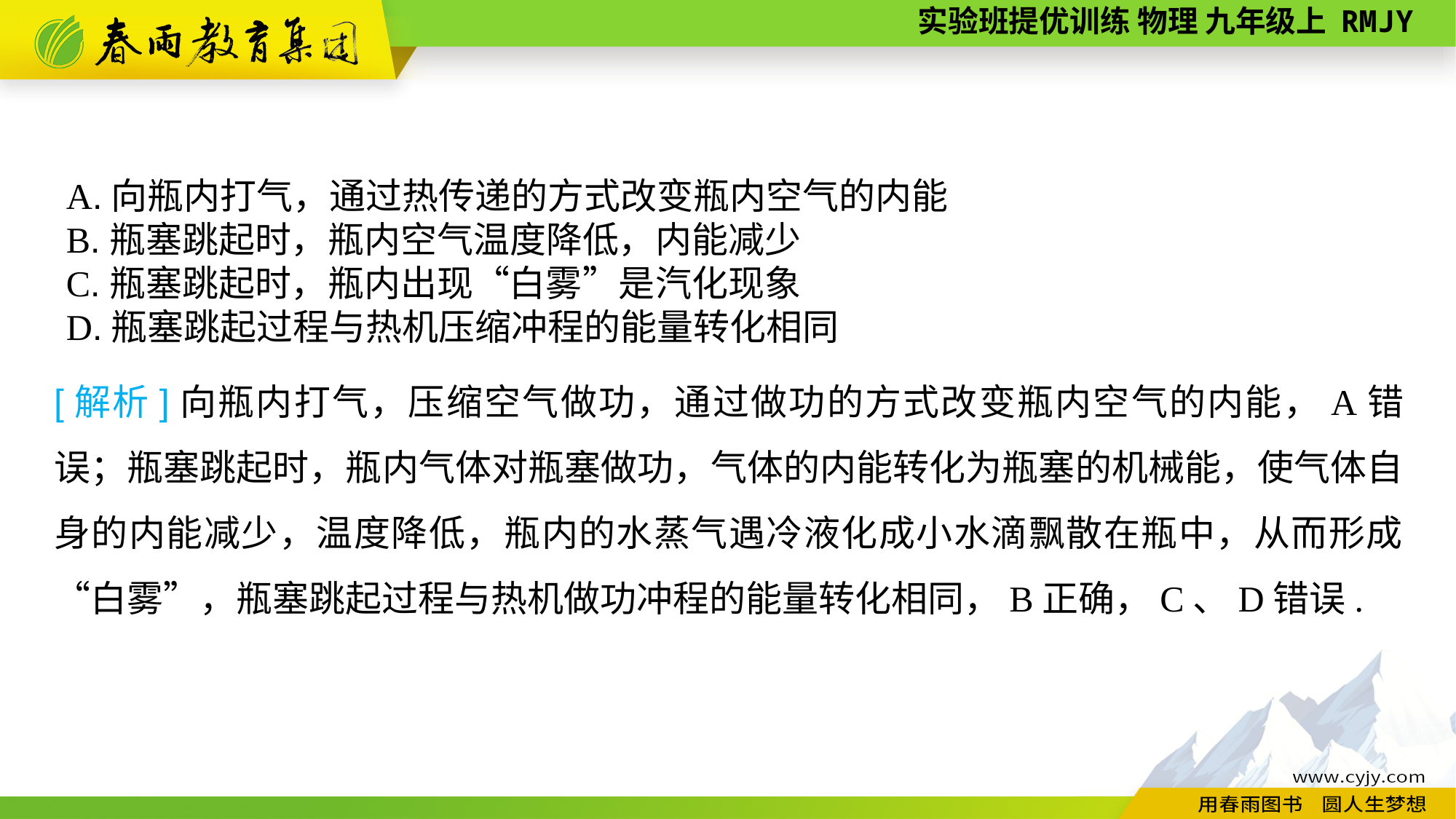

A.向瓶内打气，通过热传递的方式改变瓶内空气的内能
B.瓶塞跳起时，瓶内空气温度降低，内能减少
C.瓶塞跳起时，瓶内出现“白雾”是汽化现象
D.瓶塞跳起过程与热机压缩冲程的能量转化相同
[解析]向瓶内打气，压缩空气做功，通过做功的方式改变瓶内空气的内能，A错误；瓶塞跳起时，瓶内气体对瓶塞做功，气体的内能转化为瓶塞的机械能，使气体自身的内能减少，温度降低，瓶内的水蒸气遇冷液化成小水滴飘散在瓶中，从而形成“白雾”，瓶塞跳起过程与热机做功冲程的能量转化相同，B正确，C、D错误.